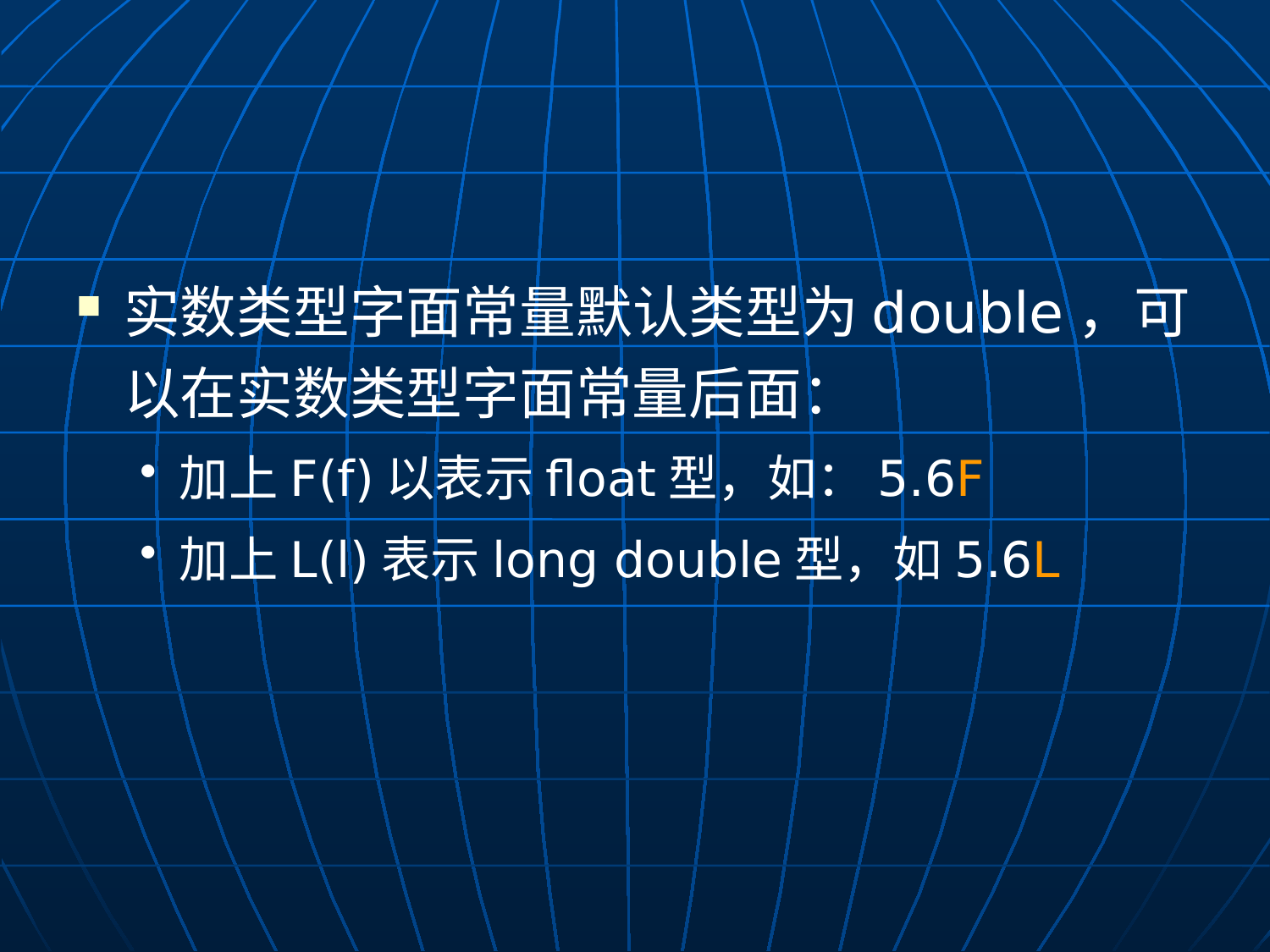

#
实数类型字面常量默认类型为double，可以在实数类型字面常量后面：
加上F(f)以表示float型，如：5.6F
加上L(l)表示long double型，如5.6L